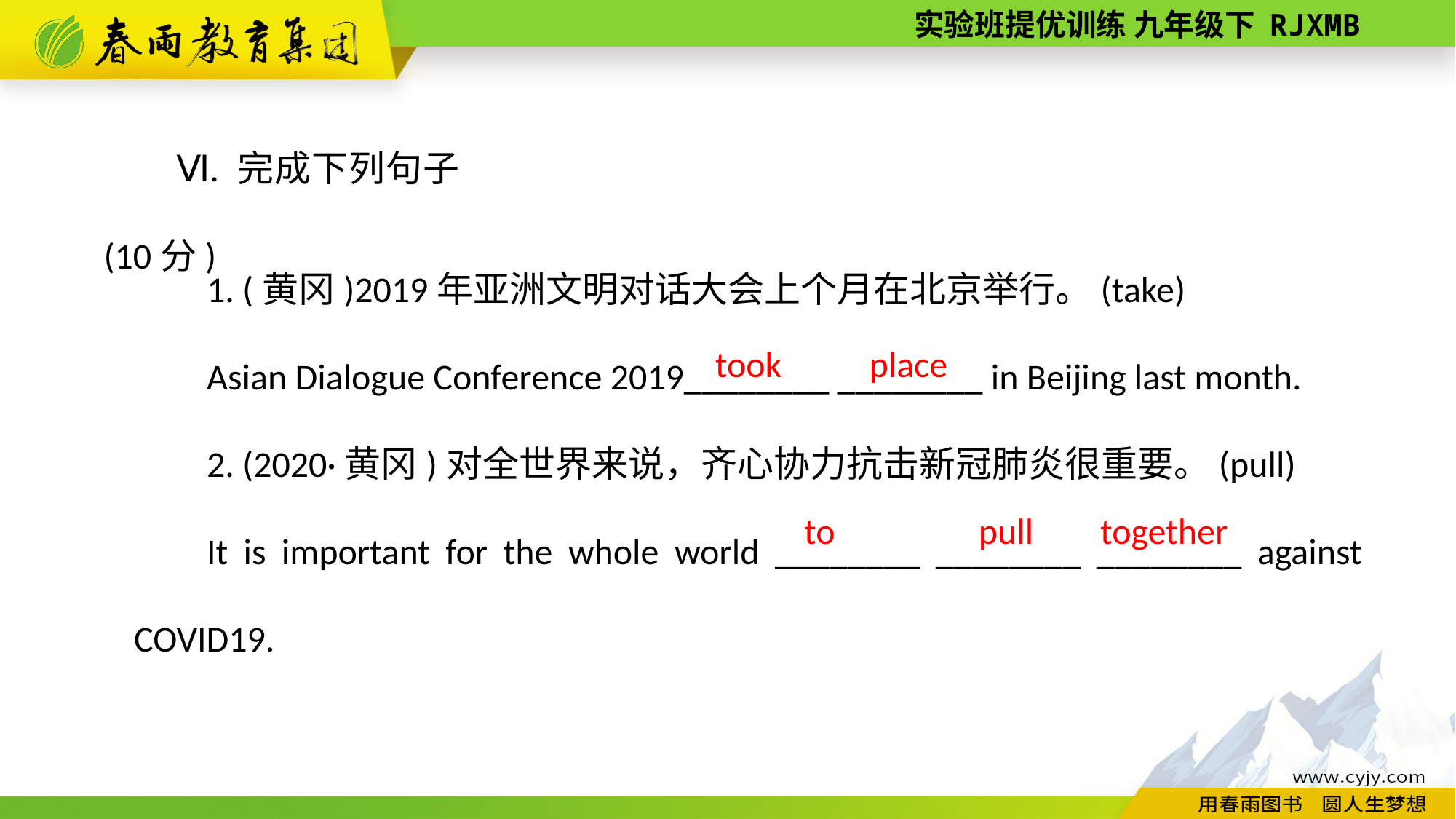

Ⅵ. 完成下列句子(10分)
1. (黄冈)2019年亚洲文明对话大会上个月在北京举行。(take)
Asian Dialogue Conference 2019________ ________ in Beijing last month.
2. (2020·黄冈)对全世界来说，齐心协力抗击新冠肺炎很重要。(pull)
It is important for the whole world ________ ________ ________ against COVID­19.
place
took
together
to
pull